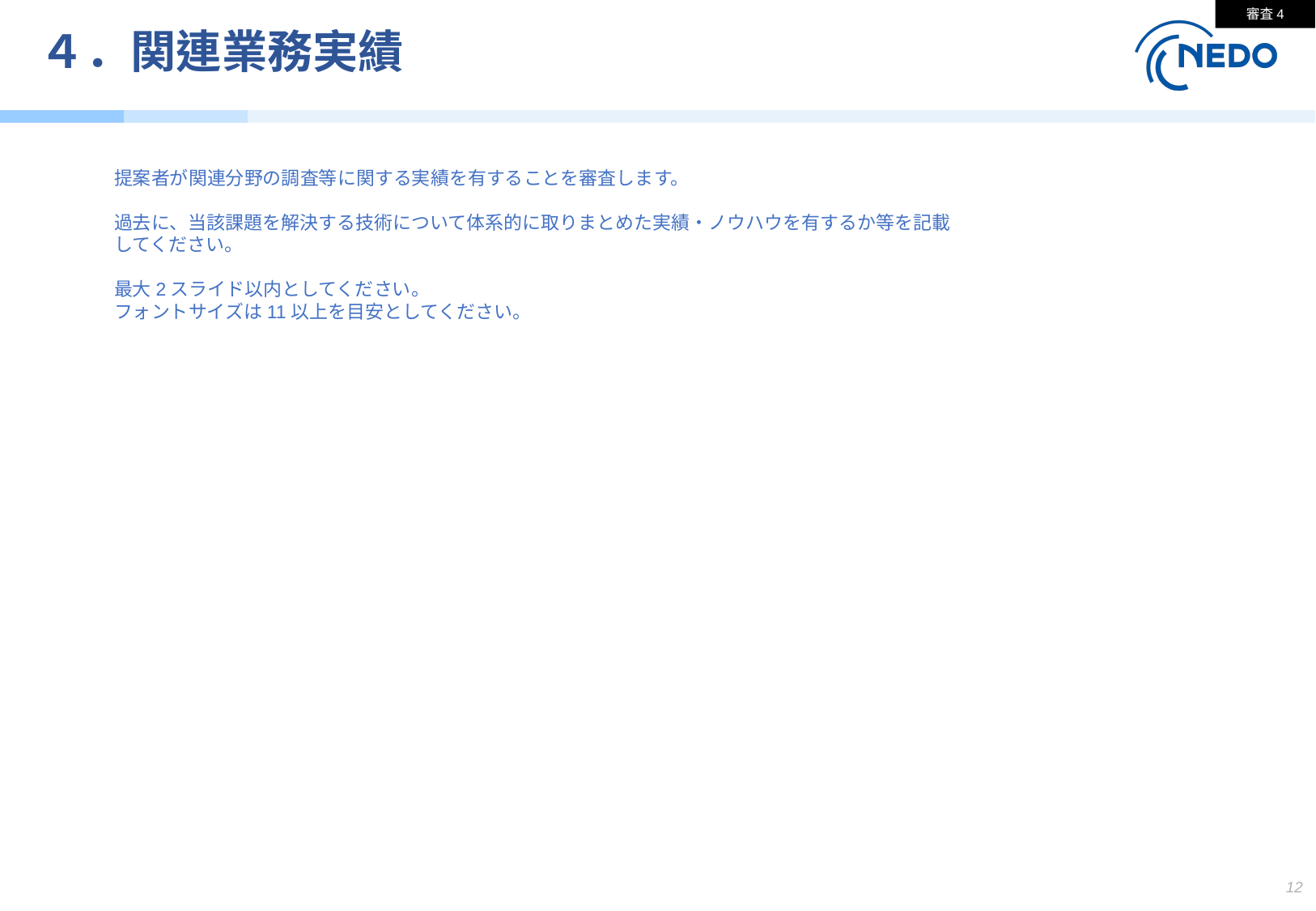

審査4
# ４．関連業務実績
提案者が関連分野の調査等に関する実績を有することを審査します。

過去に、当該課題を解決する技術について体系的に取りまとめた実績・ノウハウを有するか等を記載してください。

最大2スライド以内としてください。
フォントサイズは11以上を目安としてください。
12